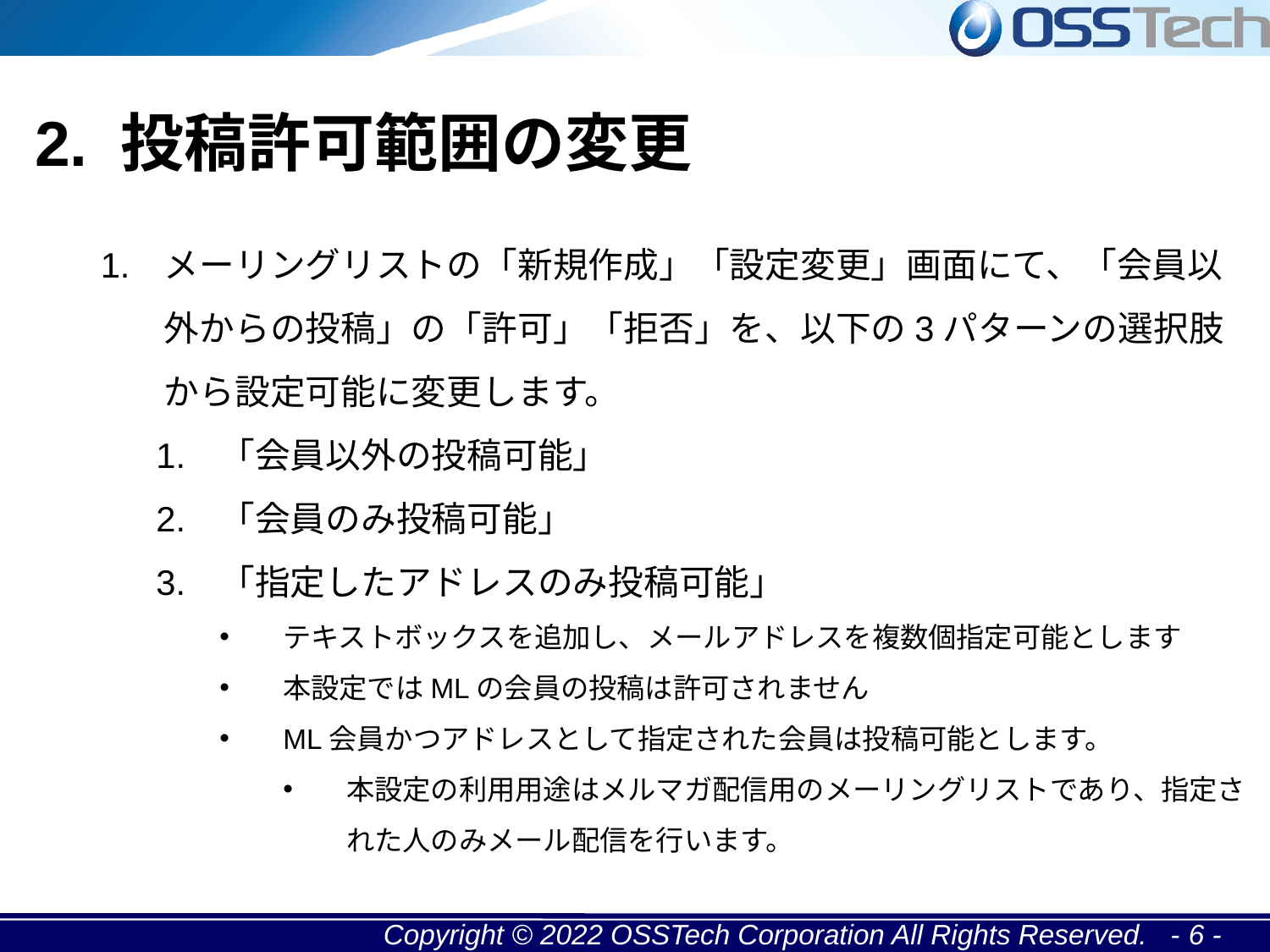

2. 投稿許可範囲の変更
メーリングリストの「新規作成」「設定変更」画面にて、「会員以外からの投稿」の「許可」「拒否」を、以下の3パターンの選択肢から設定可能に変更します。
「会員以外の投稿可能」
「会員のみ投稿可能」
「指定したアドレスのみ投稿可能」
テキストボックスを追加し、メールアドレスを複数個指定可能とします
本設定ではMLの会員の投稿は許可されません
ML会員かつアドレスとして指定された会員は投稿可能とします。
本設定の利用用途はメルマガ配信用のメーリングリストであり、指定された人のみメール配信を行います。